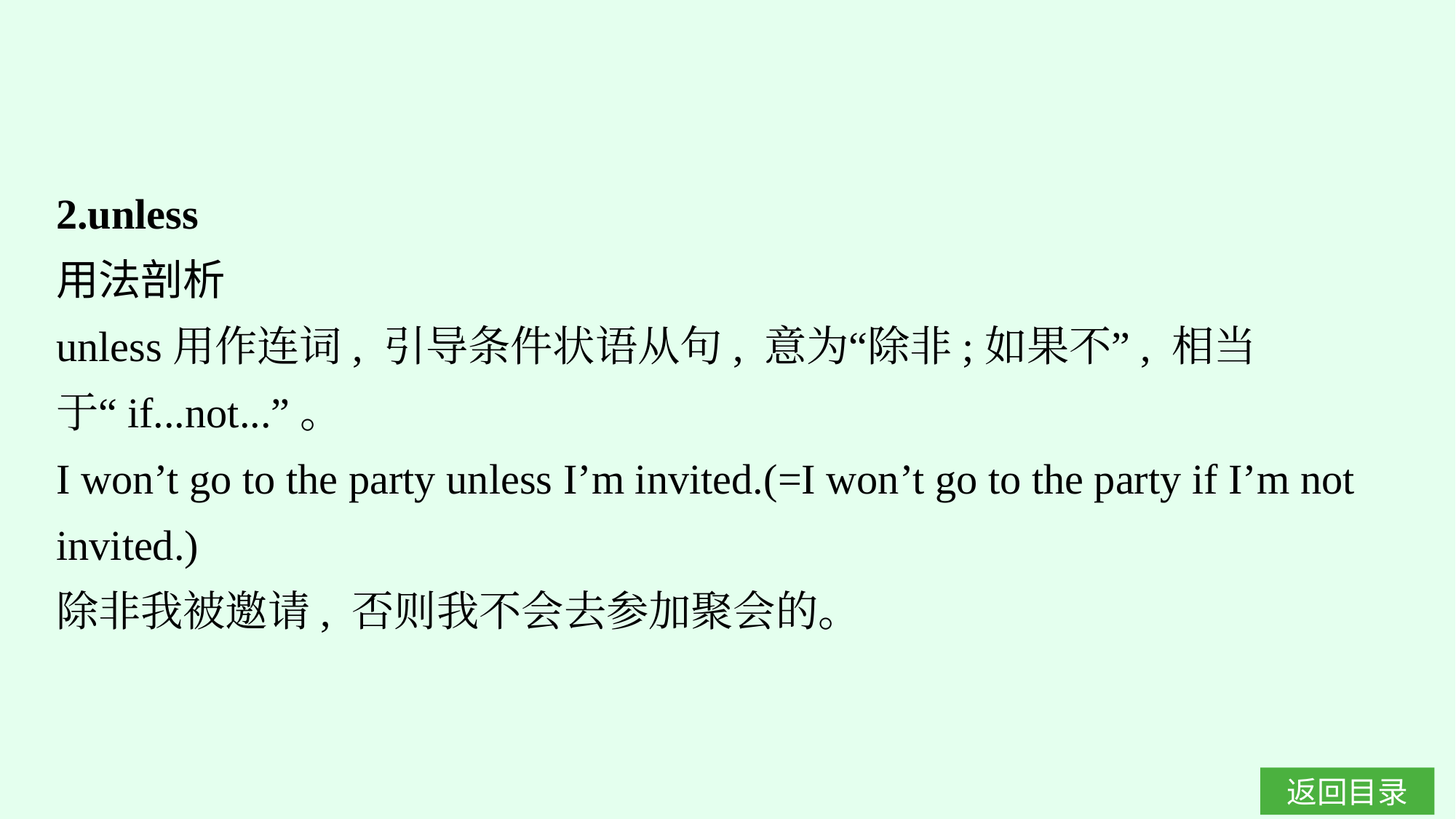

2.unless
用法剖析
unless用作连词, 引导条件状语从句, 意为“除非;如果不”, 相当于“if...not...”。
I won’t go to the party unless I’m invited.(=I won’t go to the party if I’m not invited.)
除非我被邀请, 否则我不会去参加聚会的。